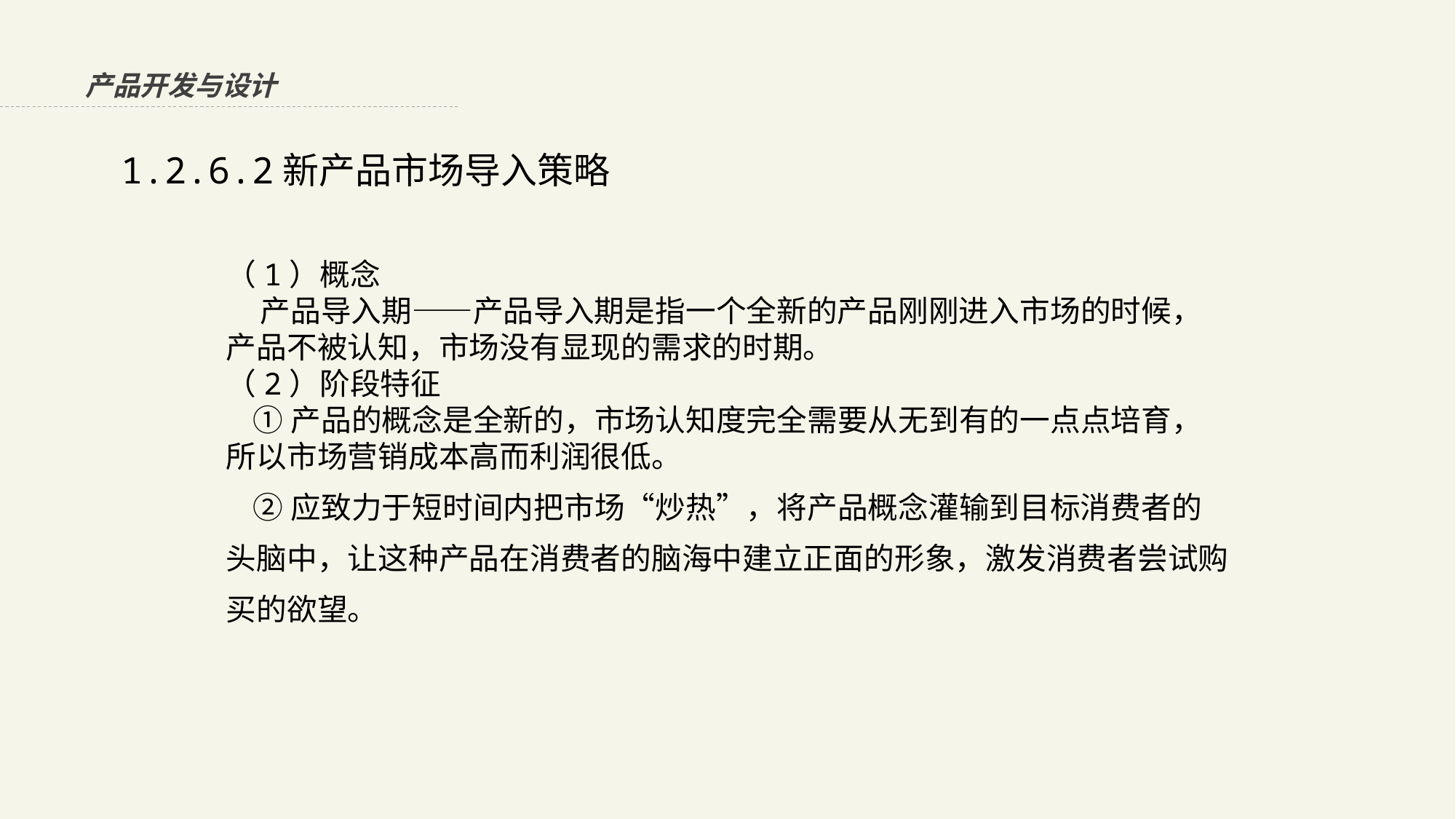

产品开发与设计
1.2.6.2新产品市场导入策略
（1）概念    产品导入期——产品导入期是指一个全新的产品刚刚进入市场的时候，产品不被认知，市场没有显现的需求的时期。（2）阶段特征    ①产品的概念是全新的，市场认知度完全需要从无到有的一点点培育，所以市场营销成本高而利润很低。    ②应致力于短时间内把市场“炒热”，将产品概念灌输到目标消费者的头脑中，让这种产品在消费者的脑海中建立正面的形象，激发消费者尝试购买的欲望。